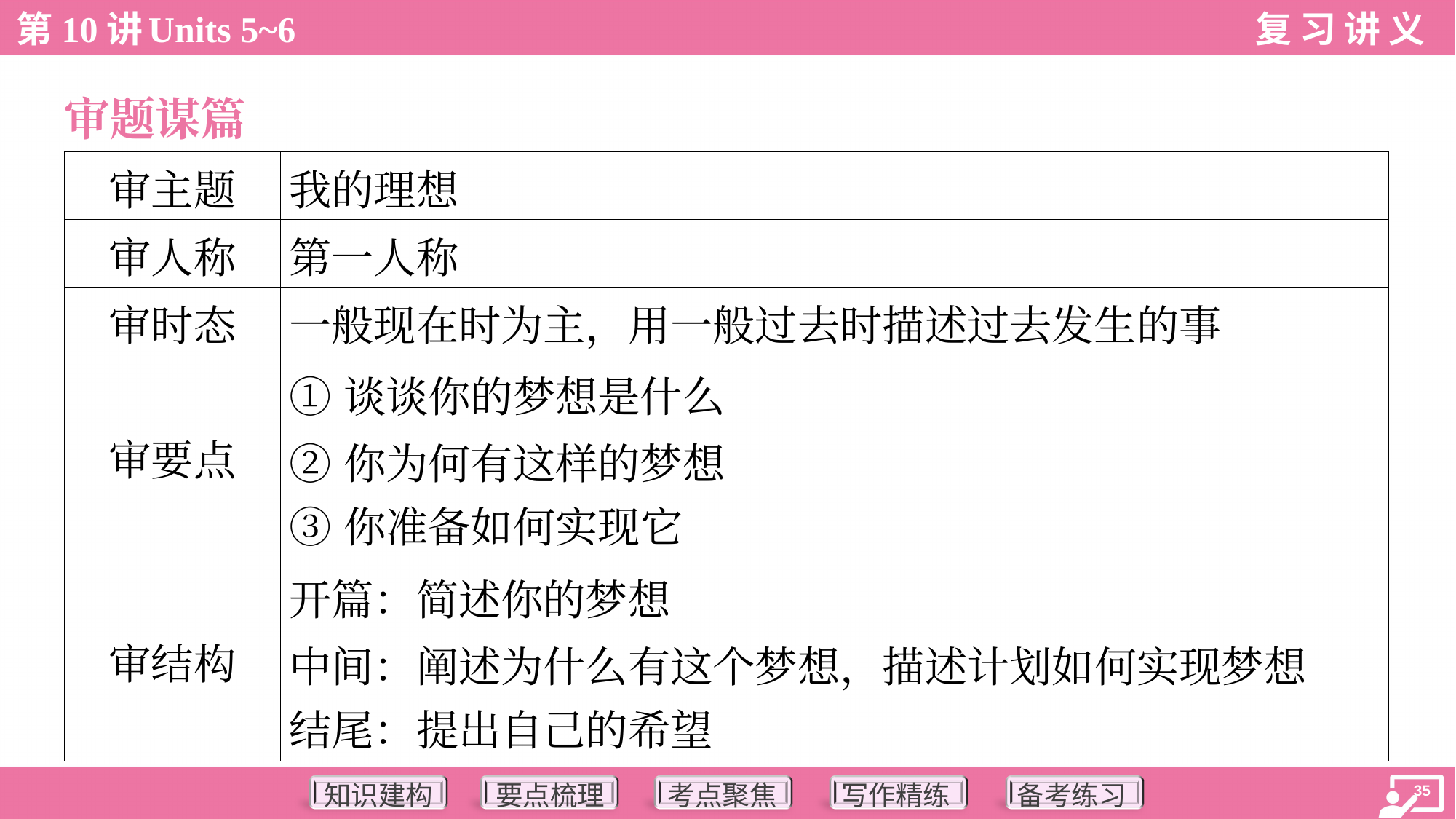

审题谋篇
| 审主题 | 我的理想 |
| --- | --- |
| 审人称 | 第一人称 |
| 审时态 | 一般现在时为主，用一般过去时描述过去发生的事 |
| 审要点 | ①谈谈你的梦想是什么 ②你为何有这样的梦想 ③你准备如何实现它 |
| 审结构 | 开篇：简述你的梦想 中间：阐述为什么有这个梦想，描述计划如何实现梦想 结尾：提出自己的希望 |